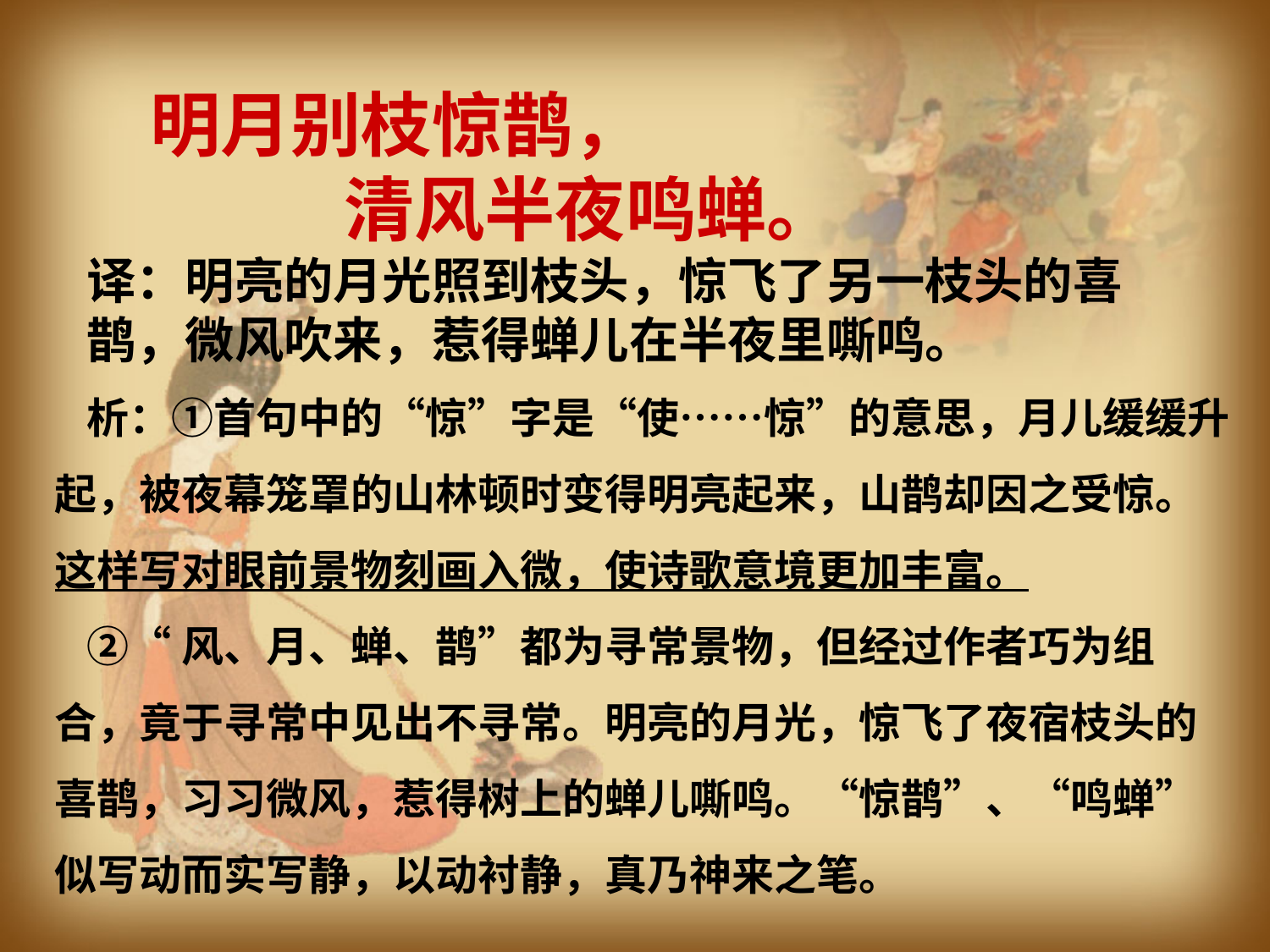

明月别枝惊鹊，
           清风半夜鸣蝉。
译：明亮的月光照到枝头，惊飞了另一枝头的喜鹊，微风吹来，惹得蝉儿在半夜里嘶鸣。
析：①首句中的“惊”字是“使……惊”的意思，月儿缓缓升起，被夜幕笼罩的山林顿时变得明亮起来，山鹊却因之受惊。这样写对眼前景物刻画入微，使诗歌意境更加丰富。
②“风、月、蝉、鹊”都为寻常景物，但经过作者巧为组合，竟于寻常中见出不寻常。明亮的月光，惊飞了夜宿枝头的喜鹊，习习微风，惹得树上的蝉儿嘶鸣。“惊鹊”、“鸣蝉”似写动而实写静，以动衬静，真乃神来之笔。